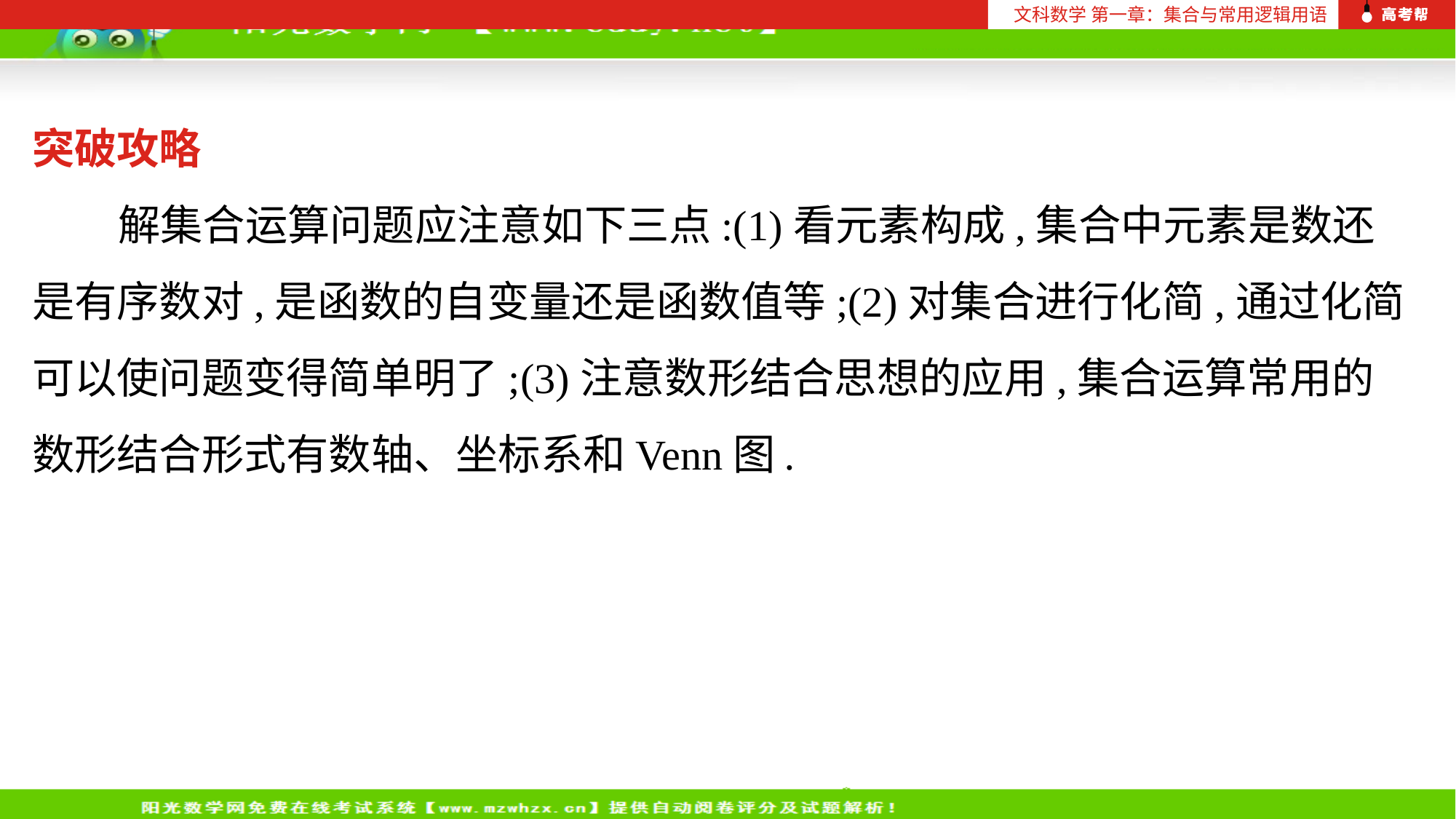

文科数学 第一章：集合与常用逻辑用语

突破攻略
        解集合运算问题应注意如下三点:(1)看元素构成,集合中元素是数还是有序数对,是函数的自变量还是函数值等;(2)对集合进行化简,通过化简可以使问题变得简单明了;(3)注意数形结合思想的应用,集合运算常用的数形结合形式有数轴、坐标系和Venn图.